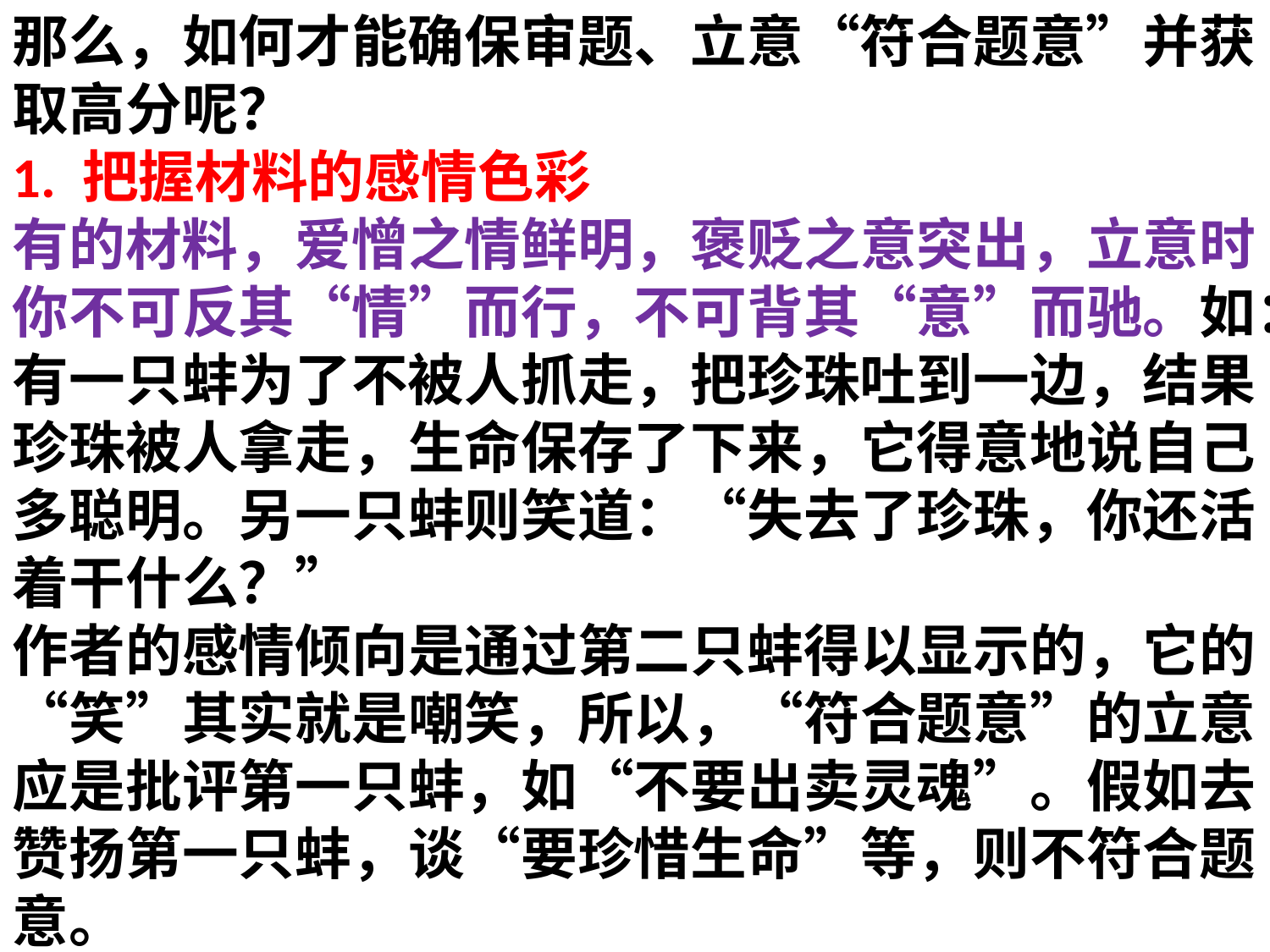

那么，如何才能确保审题、立意“符合题意”并获取高分呢？
1. 把握材料的感情色彩
有的材料，爱憎之情鲜明，褒贬之意突出，立意时你不可反其“情”而行，不可背其“意”而驰。如：
有一只蚌为了不被人抓走，把珍珠吐到一边，结果珍珠被人拿走，生命保存了下来，它得意地说自己多聪明。另一只蚌则笑道：“失去了珍珠，你还活着干什么？”
作者的感情倾向是通过第二只蚌得以显示的，它的“笑”其实就是嘲笑，所以，“符合题意”的立意应是批评第一只蚌，如“不要出卖灵魂”。假如去赞扬第一只蚌，谈“要珍惜生命”等，则不符合题意。